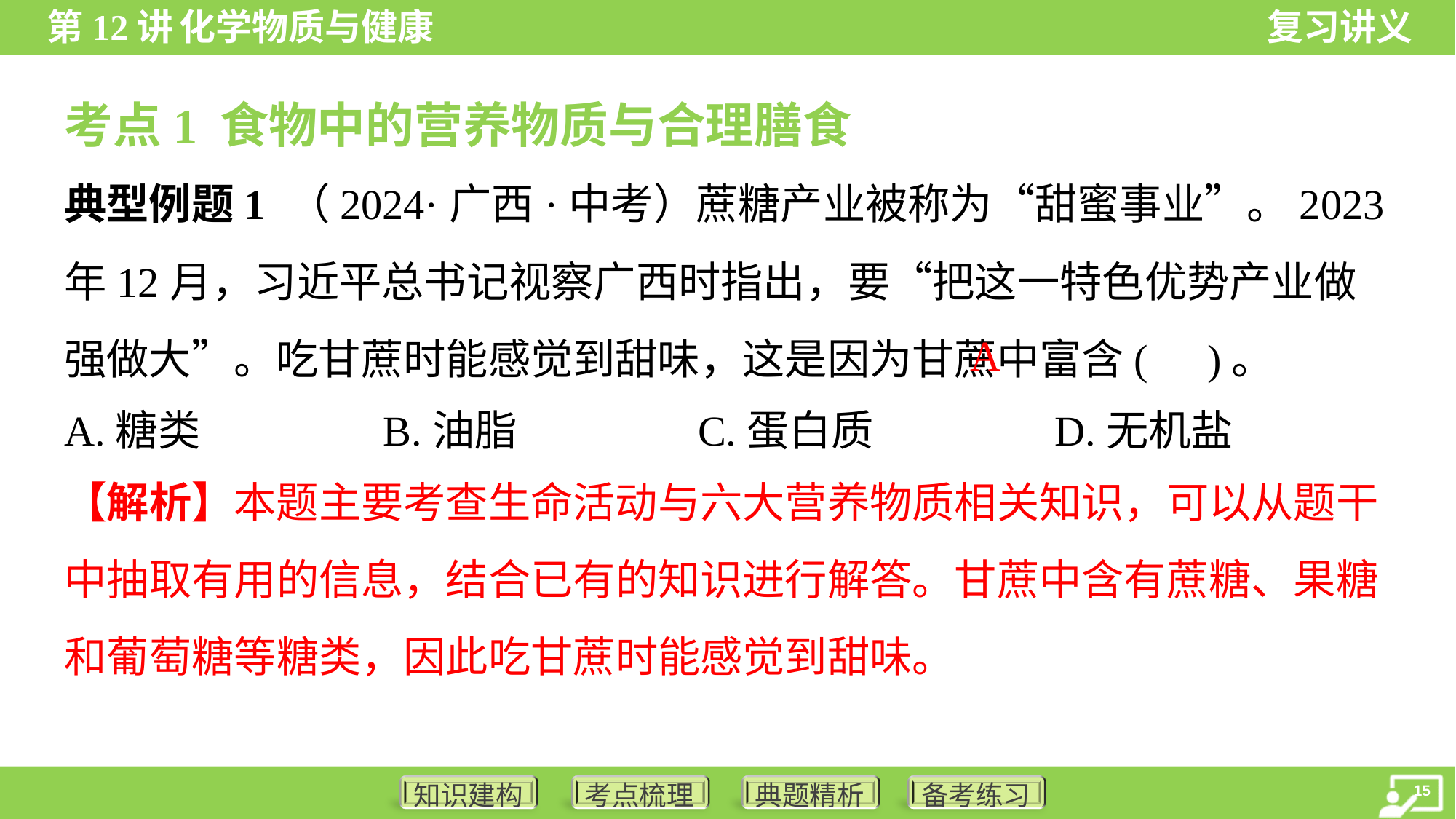

考点1 食物中的营养物质与合理膳食
典型例题1 （2024·广西·中考）蔗糖产业被称为“甜蜜事业”。2023年12月，习近平总书记视察广西时指出，要“把这一特色优势产业做强做大”。吃甘蔗时能感觉到甜味，这是因为甘蔗中富含(     )。
A
A.糖类	B.油脂	C.蛋白质	D.无机盐
【解析】本题主要考查生命活动与六大营养物质相关知识，可以从题干中抽取有用的信息，结合已有的知识进行解答。甘蔗中含有蔗糖、果糖和葡萄糖等糖类，因此吃甘蔗时能感觉到甜味。